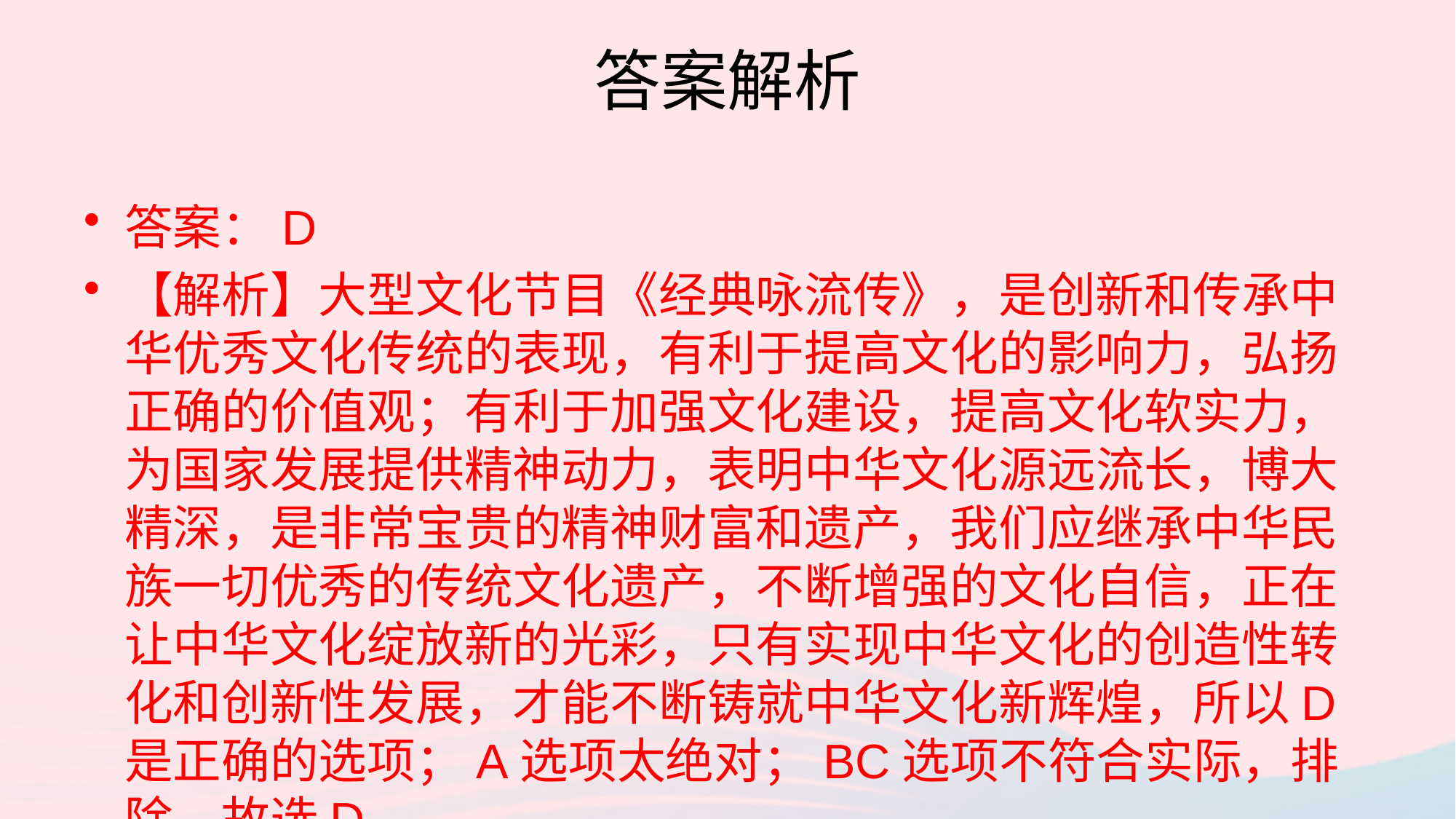

# 答案解析
答案：D
【解析】大型文化节目《经典咏流传》，是创新和传承中华优秀文化传统的表现，有利于提高文化的影响力，弘扬正确的价值观；有利于加强文化建设，提高文化软实力，为国家发展提供精神动力，表明中华文化源远流长，博大精深，是非常宝贵的精神财富和遗产，我们应继承中华民族一切优秀的传统文化遗产，不断增强的文化自信，正在让中华文化绽放新的光彩，只有实现中华文化的创造性转化和创新性发展，才能不断铸就中华文化新辉煌，所以D是正确的选项；A选项太绝对；BC选项不符合实际，排除。故选D。